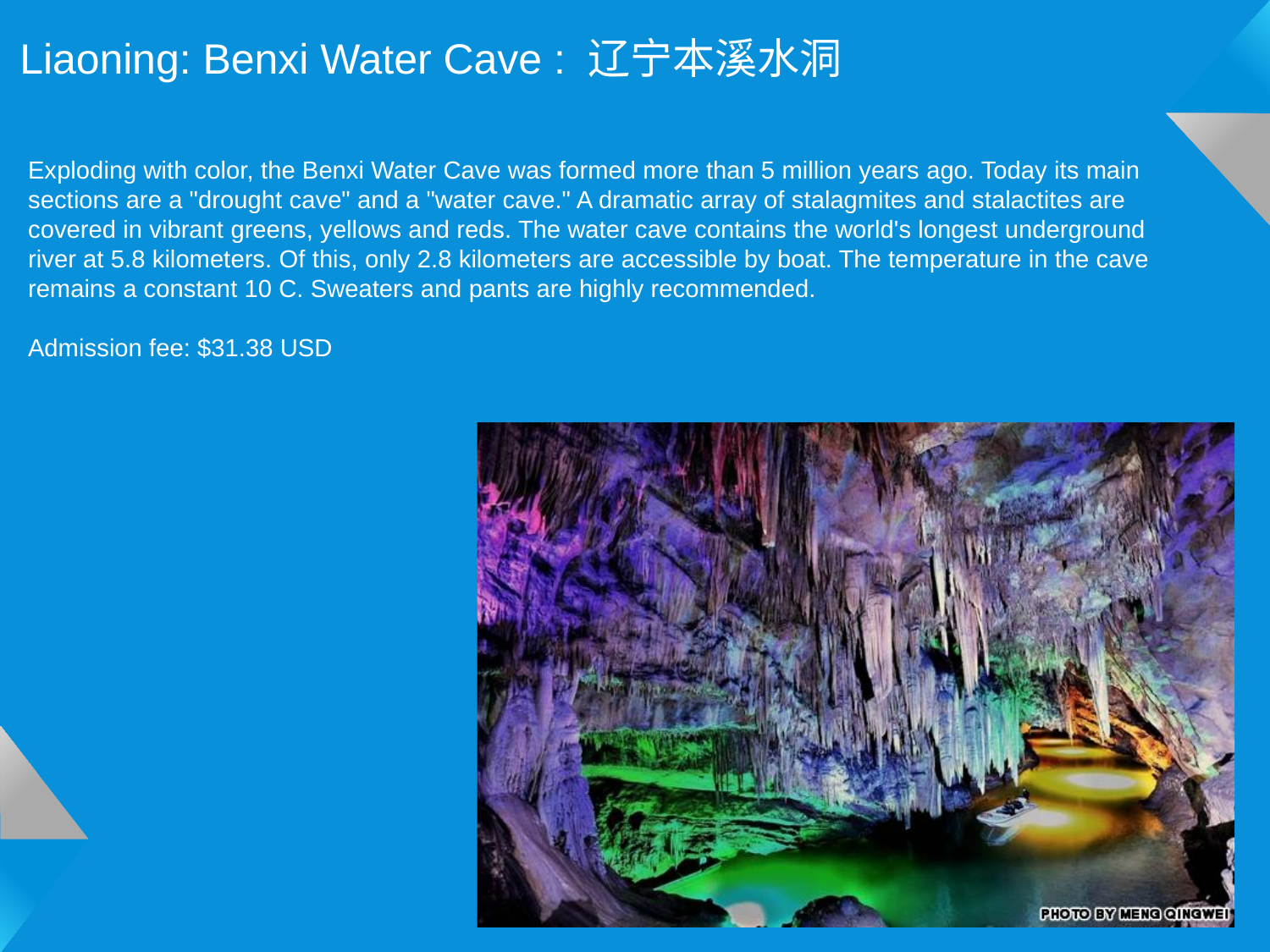

Liaoning: Benxi Water Cave : 辽宁本溪水洞

Exploding with color, the Benxi Water Cave was formed more than 5 million years ago. Today its main sections are a "drought cave" and a "water cave." A dramatic array of stalagmites and stalactites are covered in vibrant greens, yellows and reds. The water cave contains the world's longest underground river at 5.8 kilometers. Of this, only 2.8 kilometers are accessible by boat. The temperature in the cave remains a constant 10 C. Sweaters and pants are highly recommended.

Admission fee: $31.38 USD